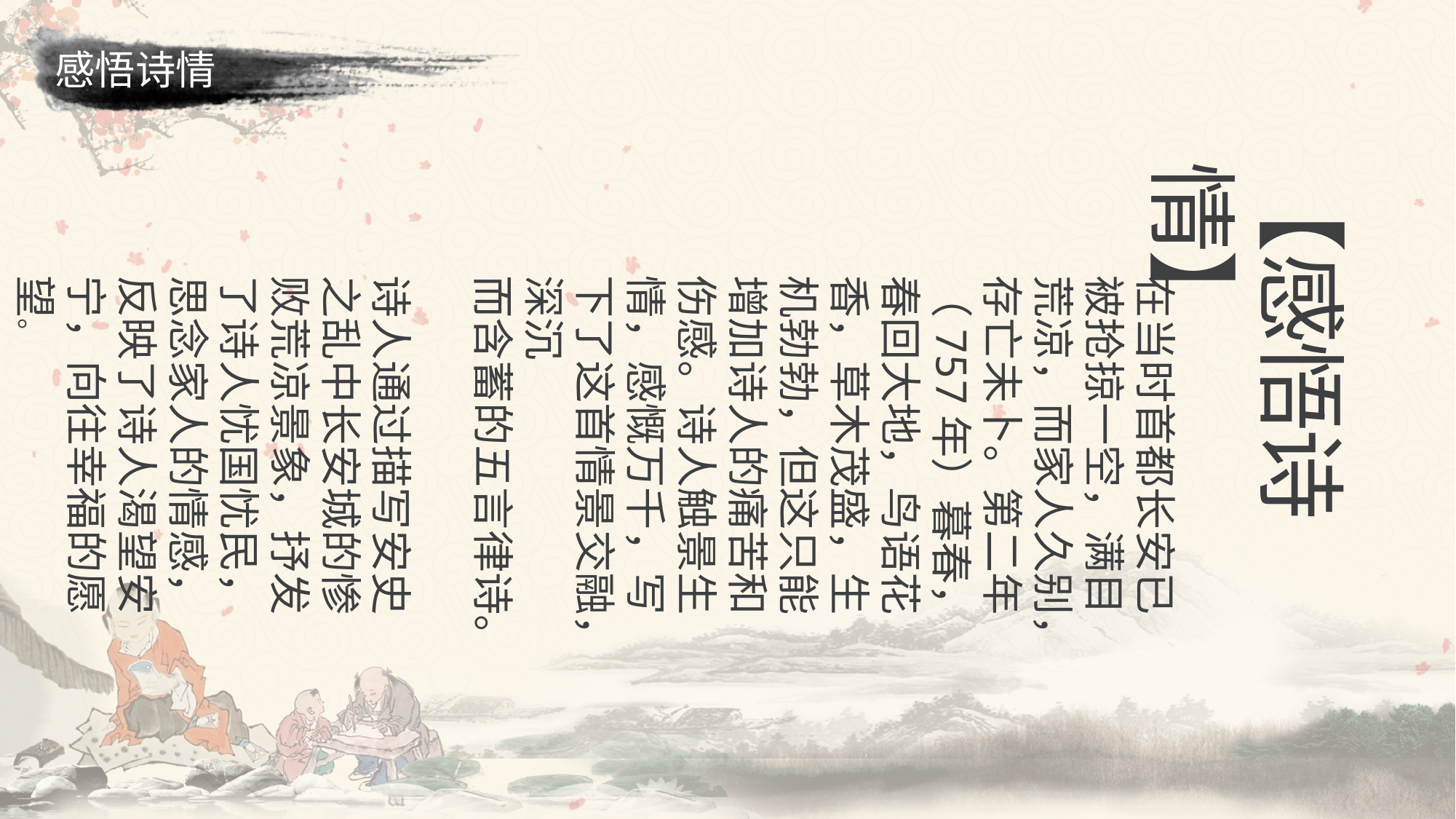

【感悟诗情】
在当时首都长安已被抢掠一空，满目荒凉，而家人久别，存亡未卜。第二年（757年）暮春，春回大地，鸟语花香，草木茂盛，生机勃勃，但这只能增加诗人的痛苦和伤感。诗人触景生情，感慨万千，写下了这首情景交融，深沉
而含蓄的五言律诗。

诗人通过描写安史之乱中长安城的惨败荒凉景象，抒发了诗人忧国忧民，思念家人的情感，反映了诗人渴望安宁，向往幸福的愿望。